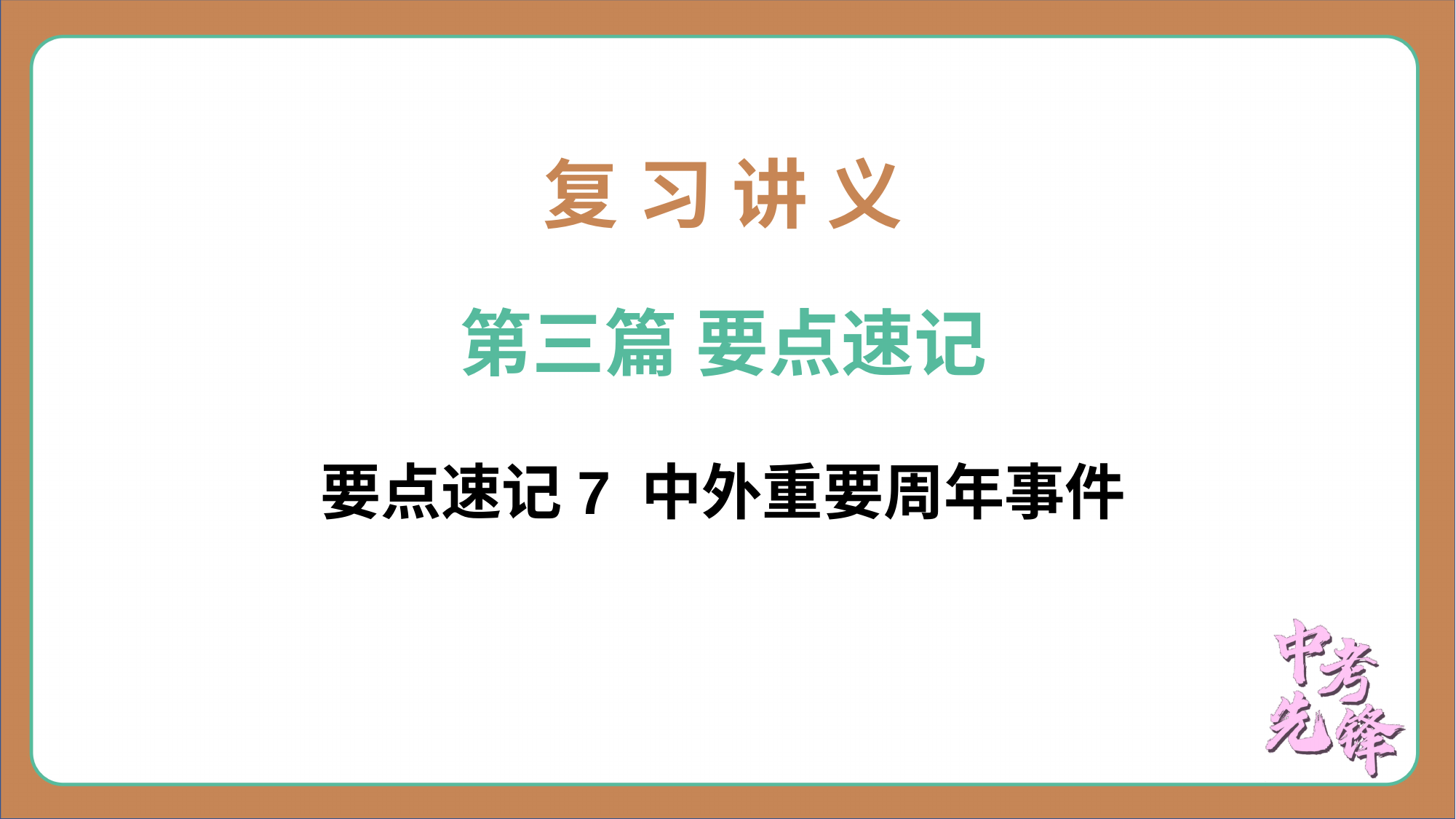

复 习 讲 义
第三篇 要点速记
要点速记7 中外重要周年事件